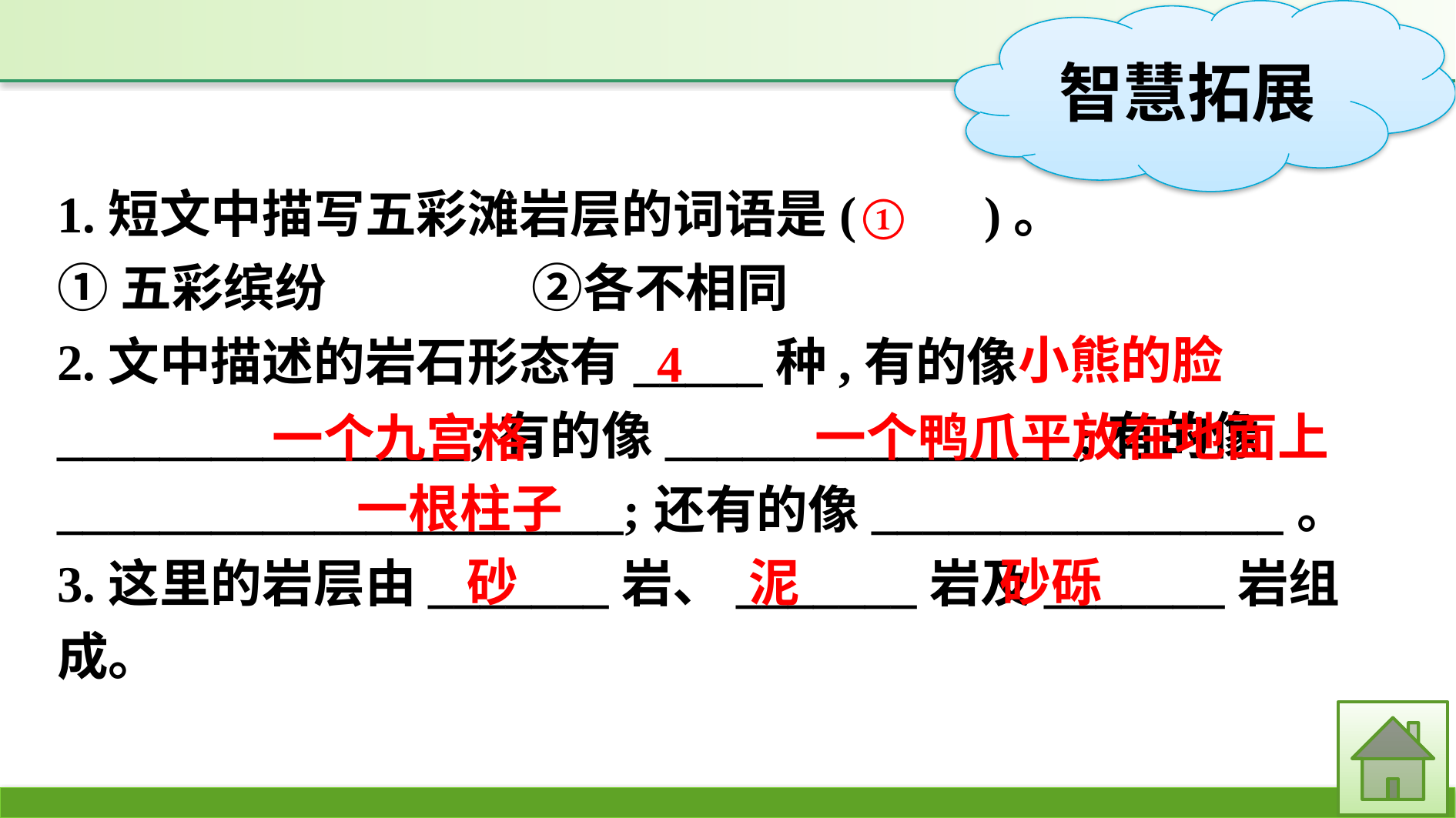

1.短文中描写五彩滩岩层的词语是(　　)。
①五彩缤纷　　　　②各不相同
2.文中描述的岩石形态有_____种,有的像________________;有的像________________;有的像______________________;还有的像________________。
3.这里的岩层由_______岩、_______岩及_______岩组成。
①
小熊的脸
4
一个鸭爪平放在地面上
一个九宫格
一根柱子
砂
泥
砂砾